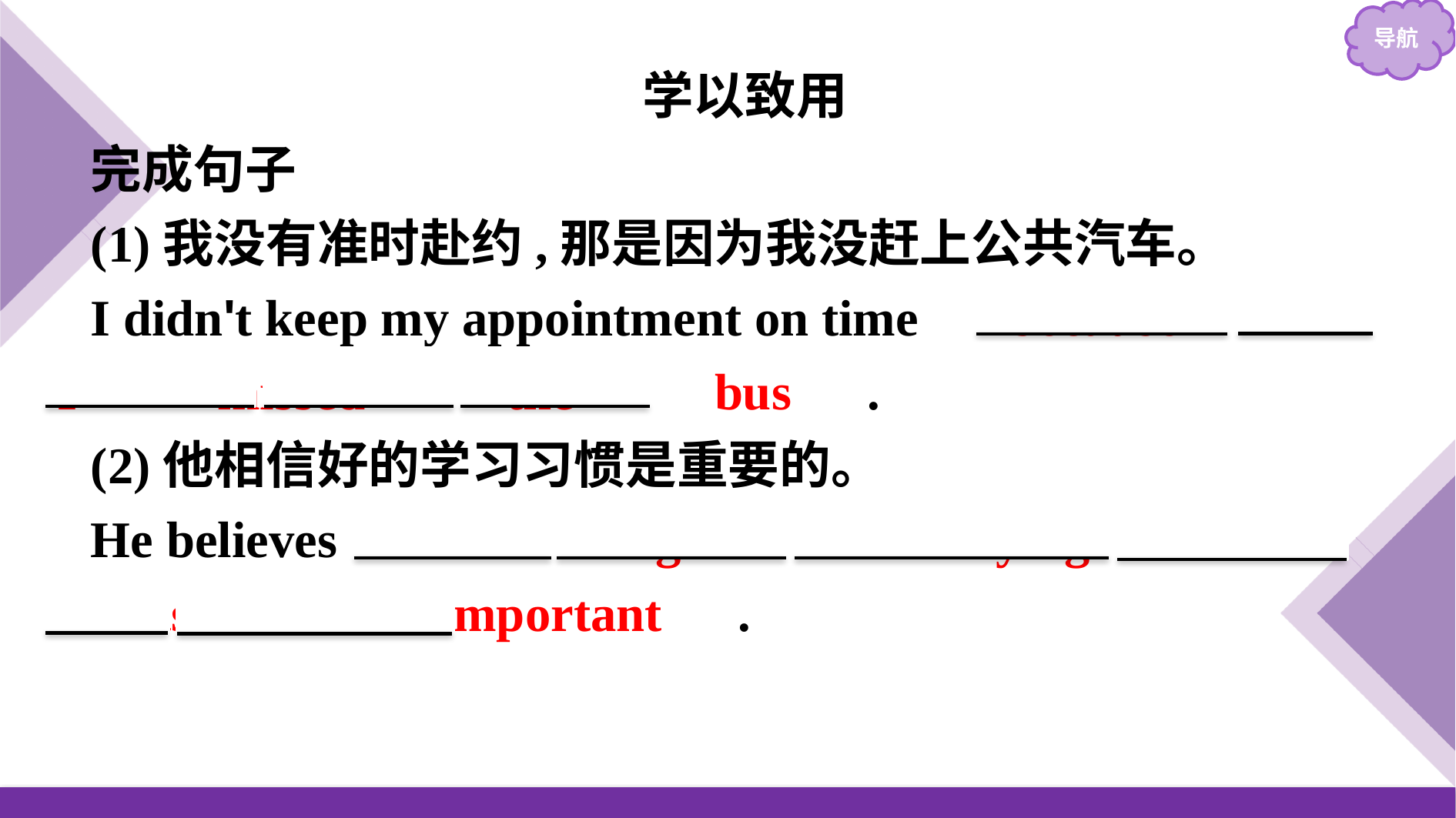

学以致用
完成句子
(1)我没有准时赴约,那是因为我没赶上公共汽车。
I didn't keep my appointment on time 　because　 　I　 　missed　 　the　 　bus　.
(2)他相信好的学习习惯是重要的。
He believes 　that　 　good　 　studying　 　habits　 are 　important　.